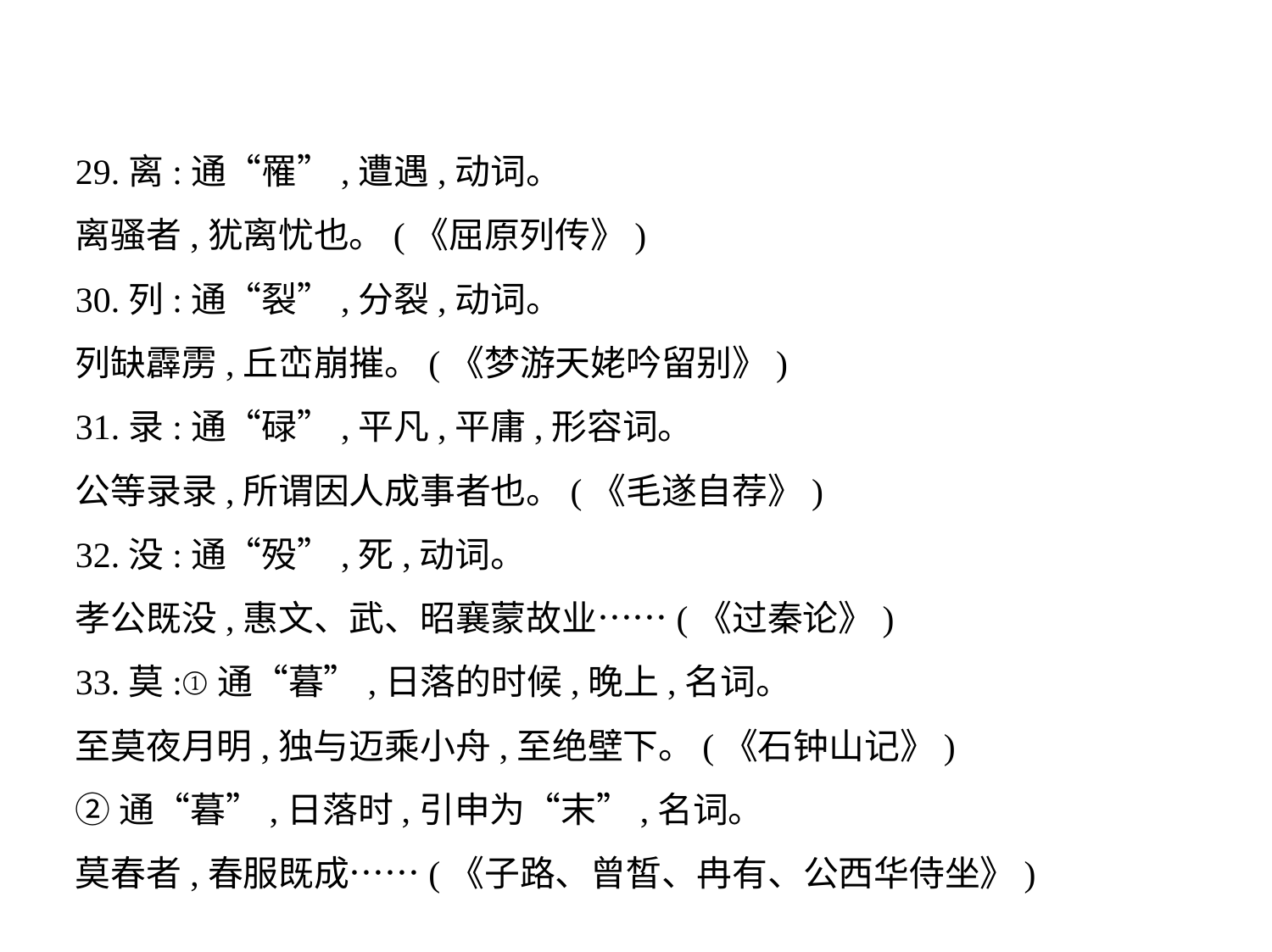

29.离:通“罹”,遭遇,动词。
离骚者,犹离忧也。(《屈原列传》)
30.列:通“裂”,分裂,动词。
列缺霹雳,丘峦崩摧。(《梦游天姥吟留别》)
31.录:通“碌”,平凡,平庸,形容词。
公等录录,所谓因人成事者也。(《毛遂自荐》)
32.没:通“殁”,死,动词。
孝公既没,惠文、武、昭襄蒙故业……(《过秦论》)
33.莫:①通“暮”,日落的时候,晚上,名词。
至莫夜月明,独与迈乘小舟,至绝壁下。(《石钟山记》)
②通“暮”,日落时,引申为“末”,名词。
莫春者,春服既成……(《子路、曾皙、冉有、公西华侍坐》)